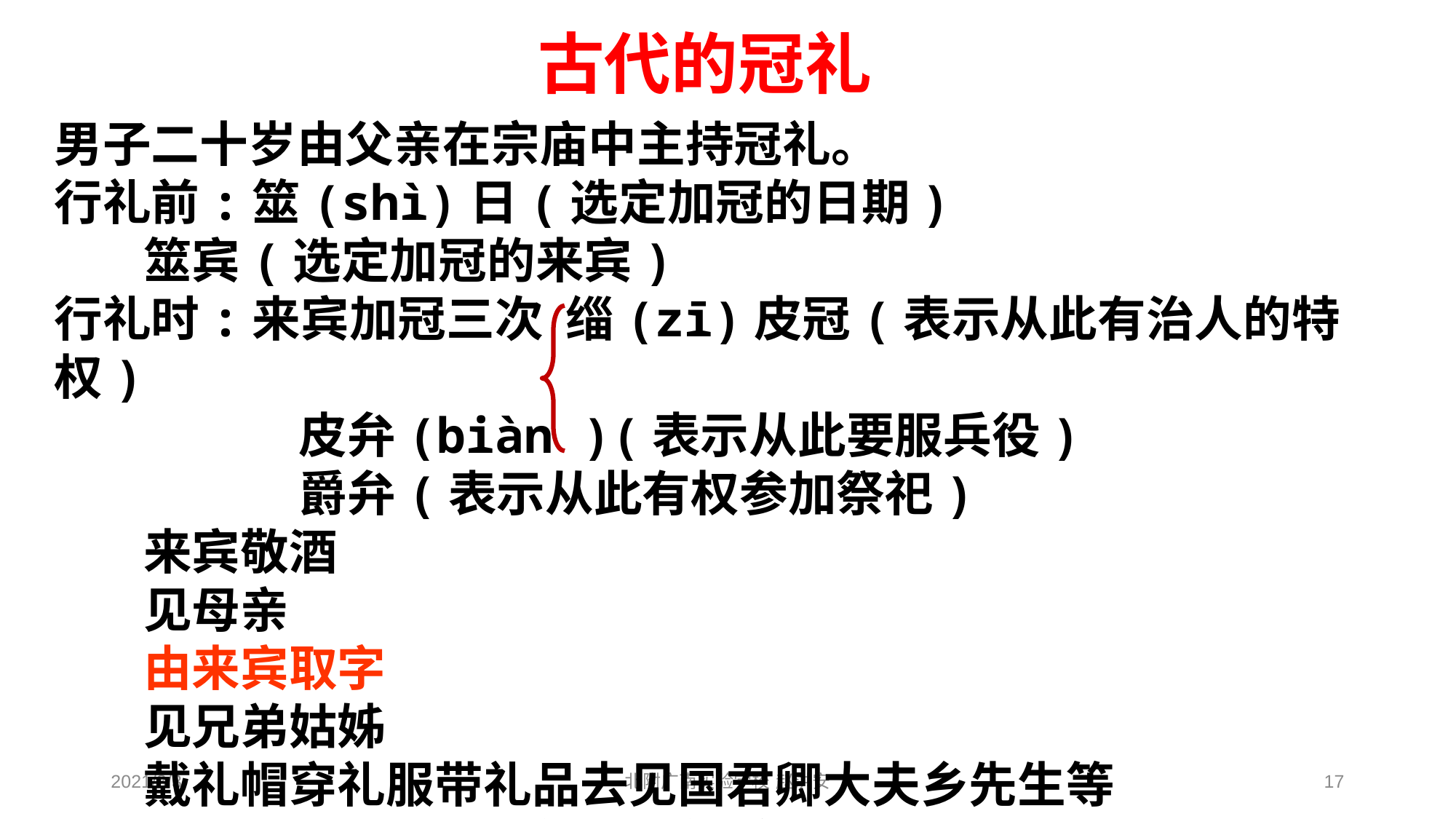

古代的冠礼
男子二十岁由父亲在宗庙中主持冠礼。
行礼前:筮(shì)日(选定加冠的日期)
       筮宾(选定加冠的来宾)
行礼时:来宾加冠三次  缁(zī)皮冠(表示从此有治人的特权)
                     皮弁(biàn )(表示从此要服兵役)
                     爵弁(表示从此有权参加祭祀)
       来宾敬酒
       见母亲
       由来宾取字
       见兄弟姑姊
       戴礼帽穿礼服带礼品去见国君卿大夫乡先生等
       主人向来宾敬酒送礼品，礼成

2021/3/3
北附广南实验学校 赵洪安
17